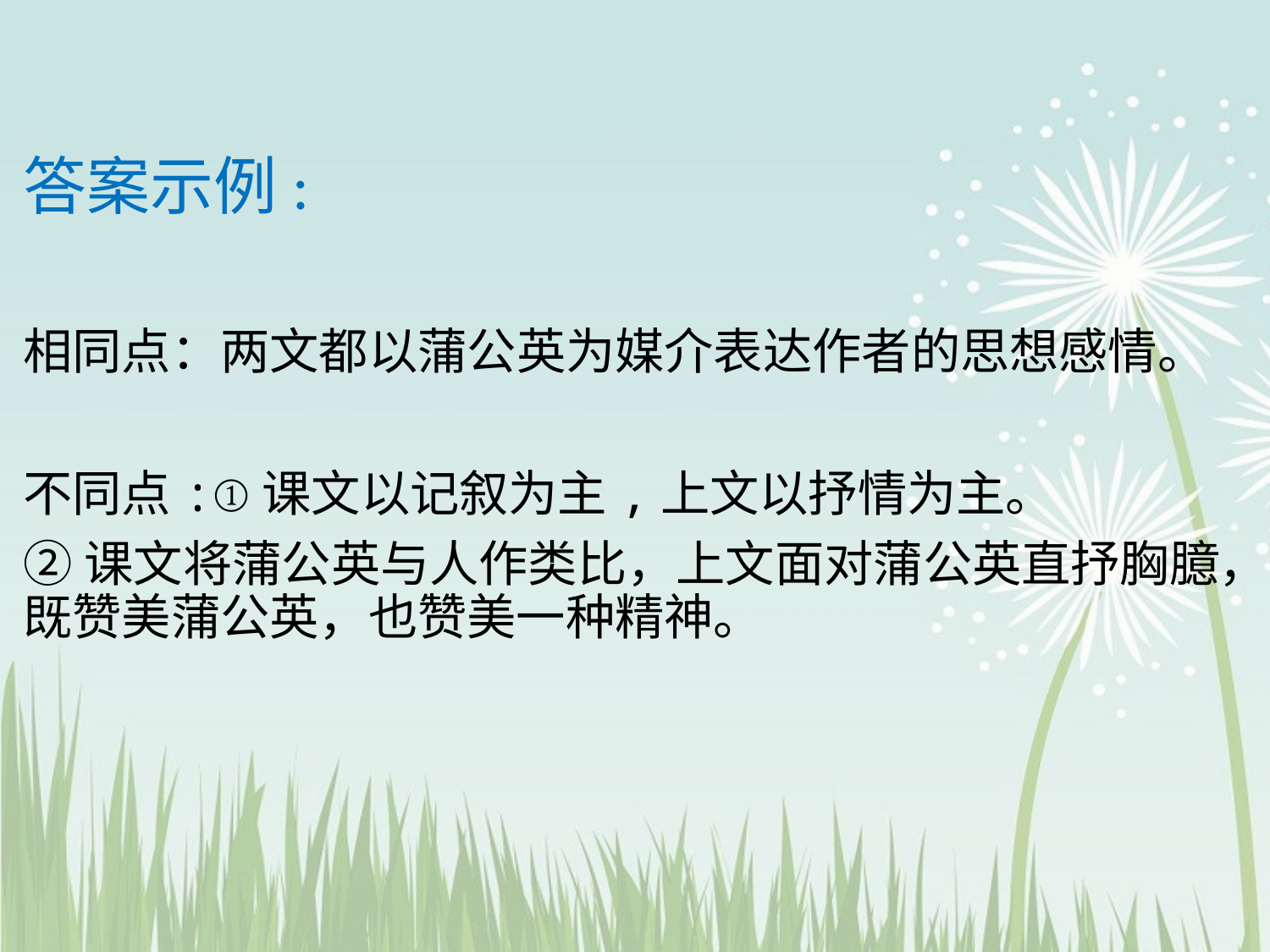

答案示例:

相同点：两文都以蒲公英为媒介表达作者的思想感情。

不同点:①课文以记叙为主,上文以抒情为主。
②课文将蒲公英与人作类比，上文面对蒲公英直抒胸臆，既赞美蒲公英，也赞美一种精神。